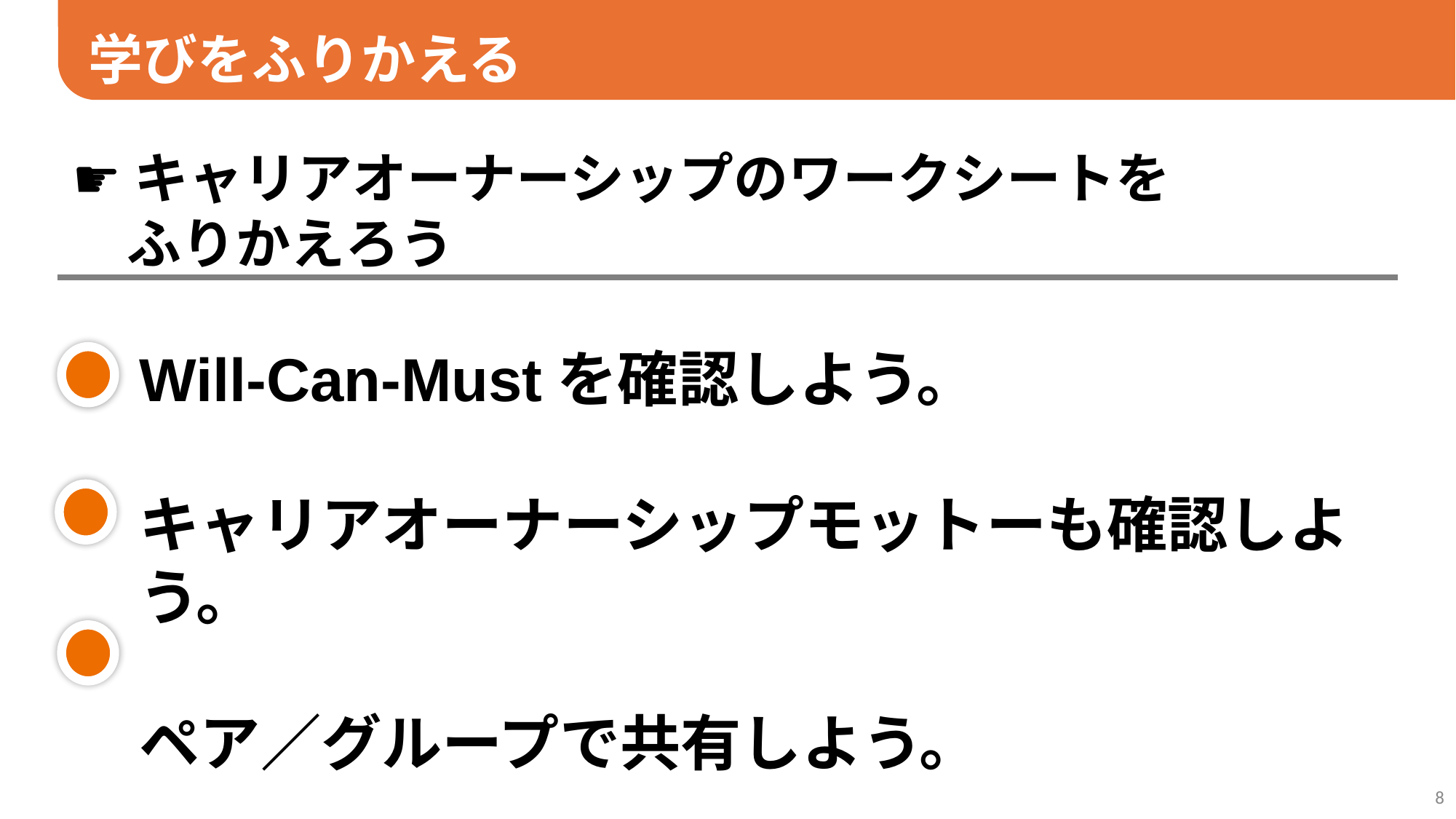

学びをふりかえる
☛キャリアオーナーシップのワークシートを
　ふりかえろう
ワーク
Will-Can-Mustを確認しよう。
キャリアオーナーシップモットーも確認しよう。
ペア／グループで共有しよう。

8